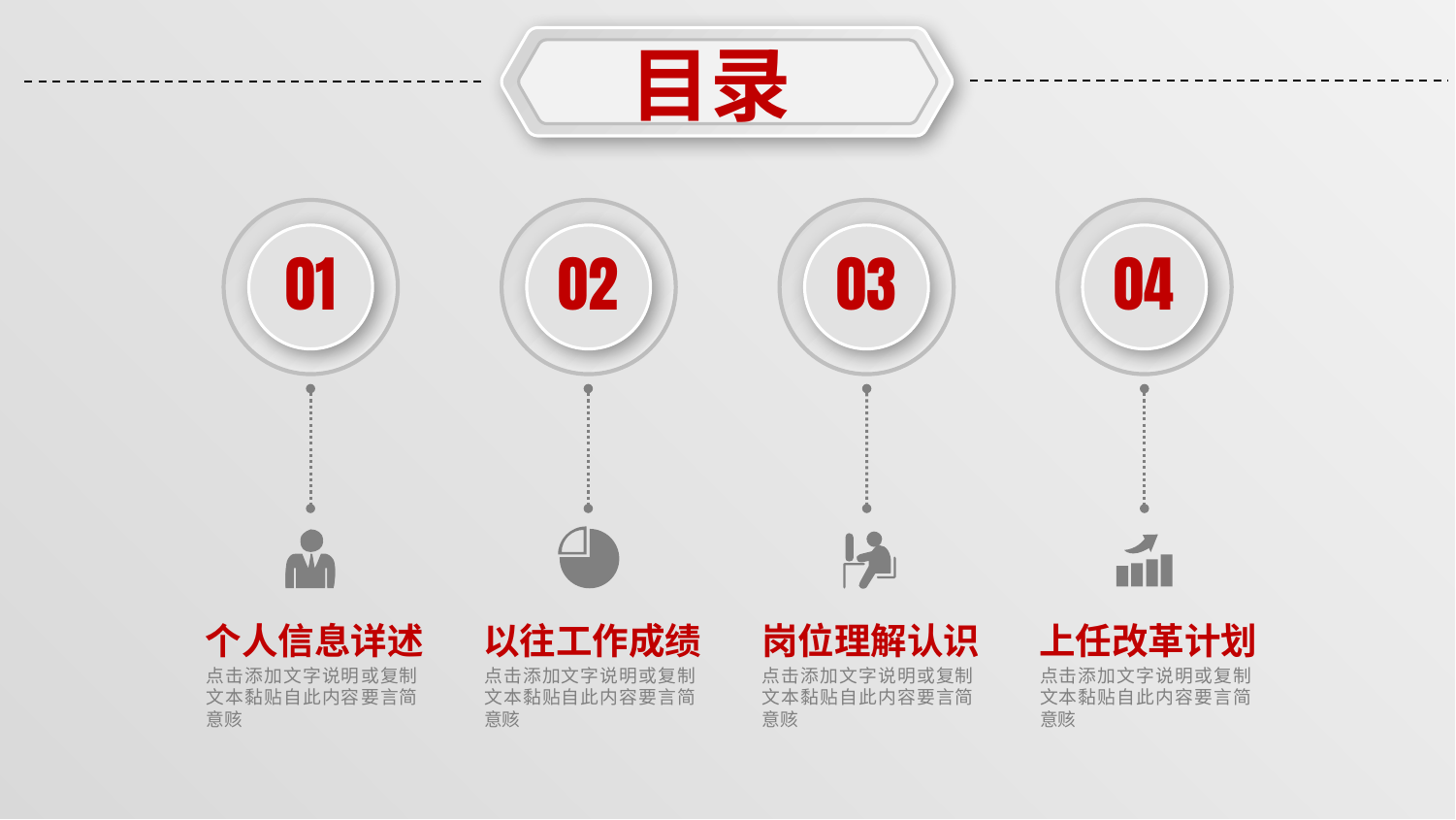

目录

01
02
03
04

个人信息详述
点击添加文字说明或复制文本黏贴自此内容要言简意赅
以往工作成绩
点击添加文字说明或复制文本黏贴自此内容要言简意赅
岗位理解认识
点击添加文字说明或复制文本黏贴自此内容要言简意赅
上任改革计划
点击添加文字说明或复制文本黏贴自此内容要言简意赅